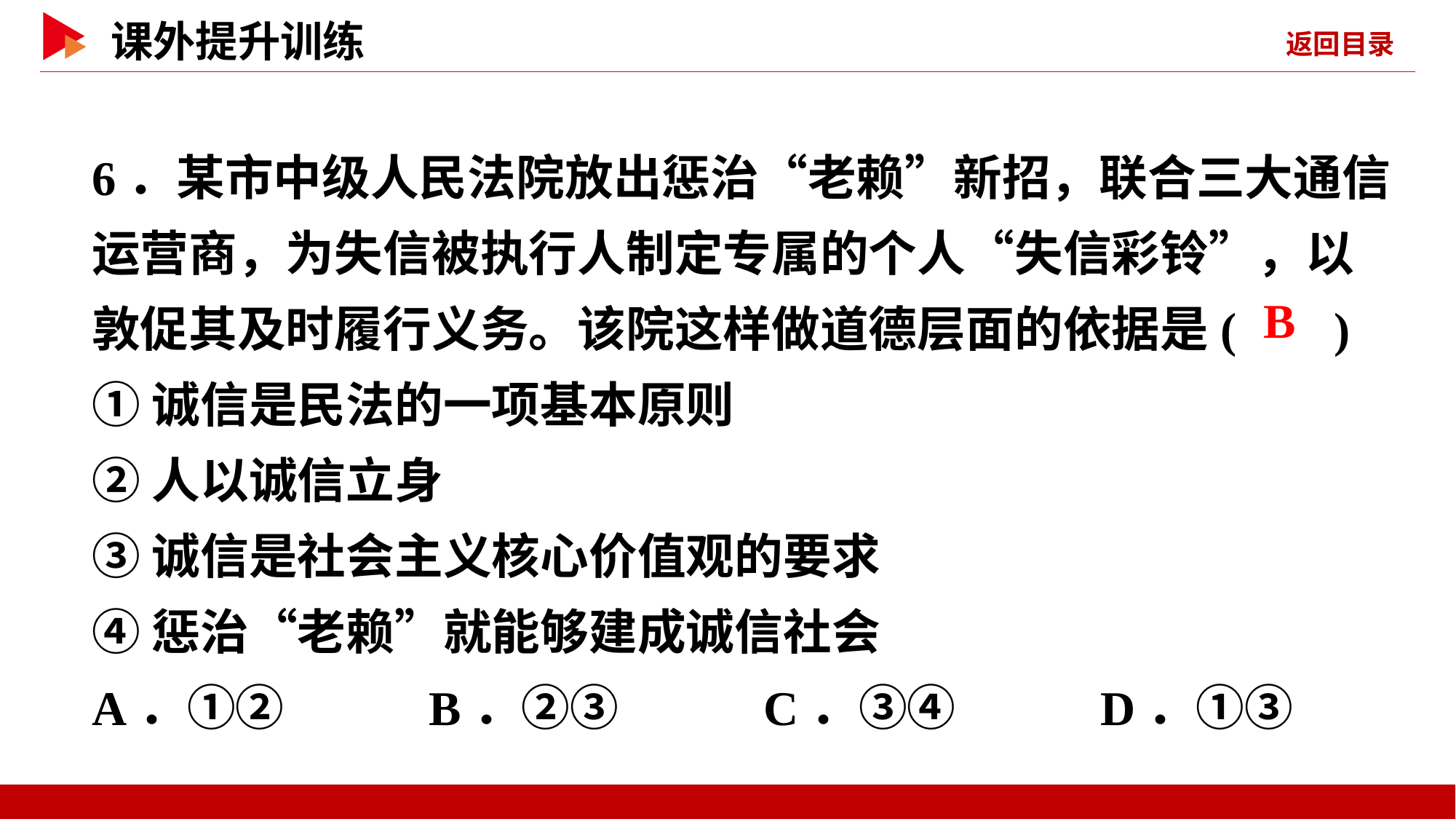

6．某市中级人民法院放出惩治“老赖”新招，联合三大通信运营商，为失信被执行人制定专属的个人“失信彩铃”，以敦促其及时履行义务。该院这样做道德层面的依据是(        )
①诚信是民法的一项基本原则
②人以诚信立身
③诚信是社会主义核心价值观的要求
④惩治“老赖”就能够建成诚信社会
A．①②            B．②③            C．③④            D．①③
   B